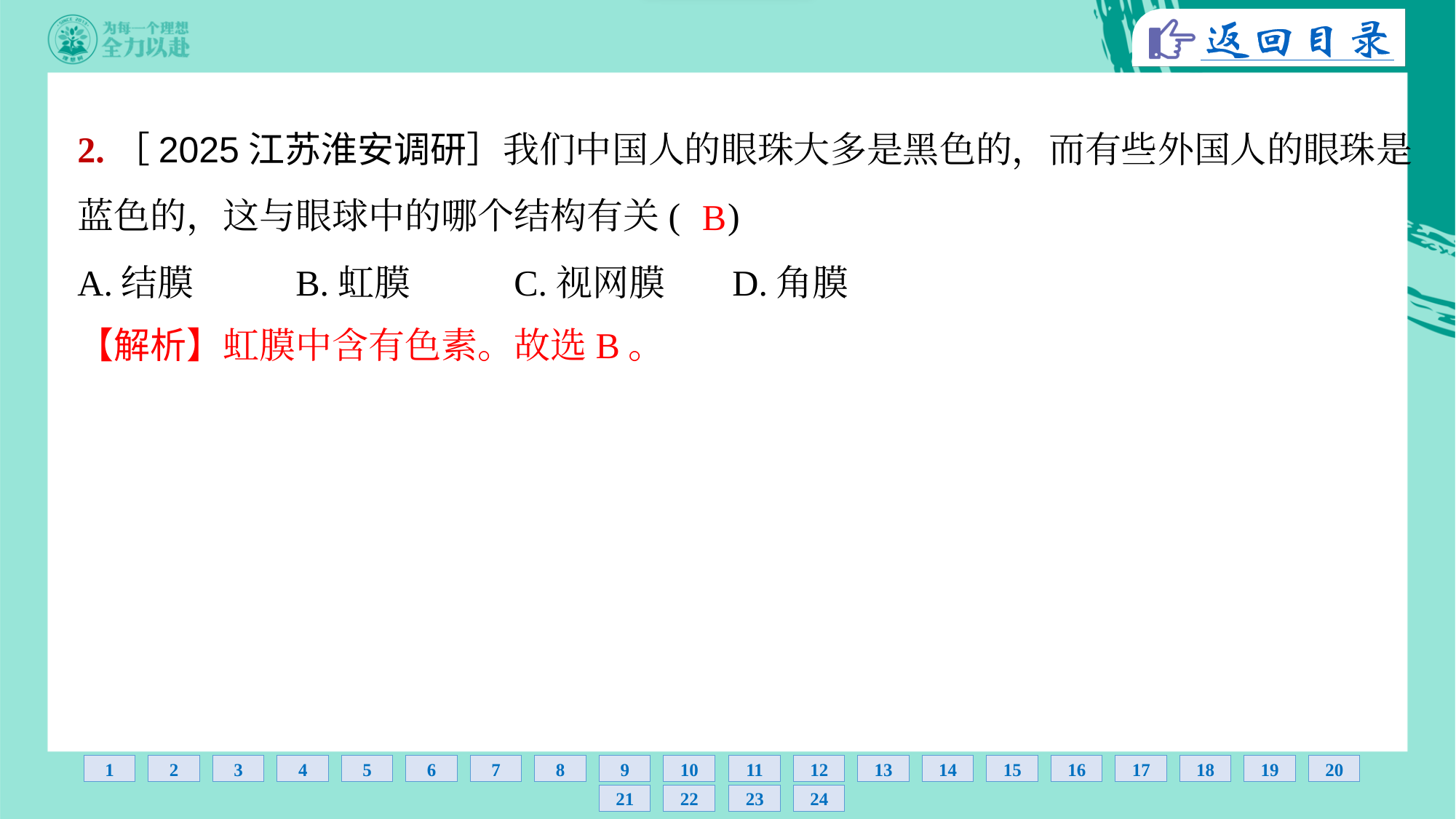

2.［2025江苏淮安调研］我们中国人的眼珠大多是黑色的，而有些外国人的眼珠是
蓝色的，这与眼球中的哪个结构有关(     )
B
A.结膜	B.虹膜	C.视网膜	D.角膜
【解析】虹膜中含有色素。故选B。